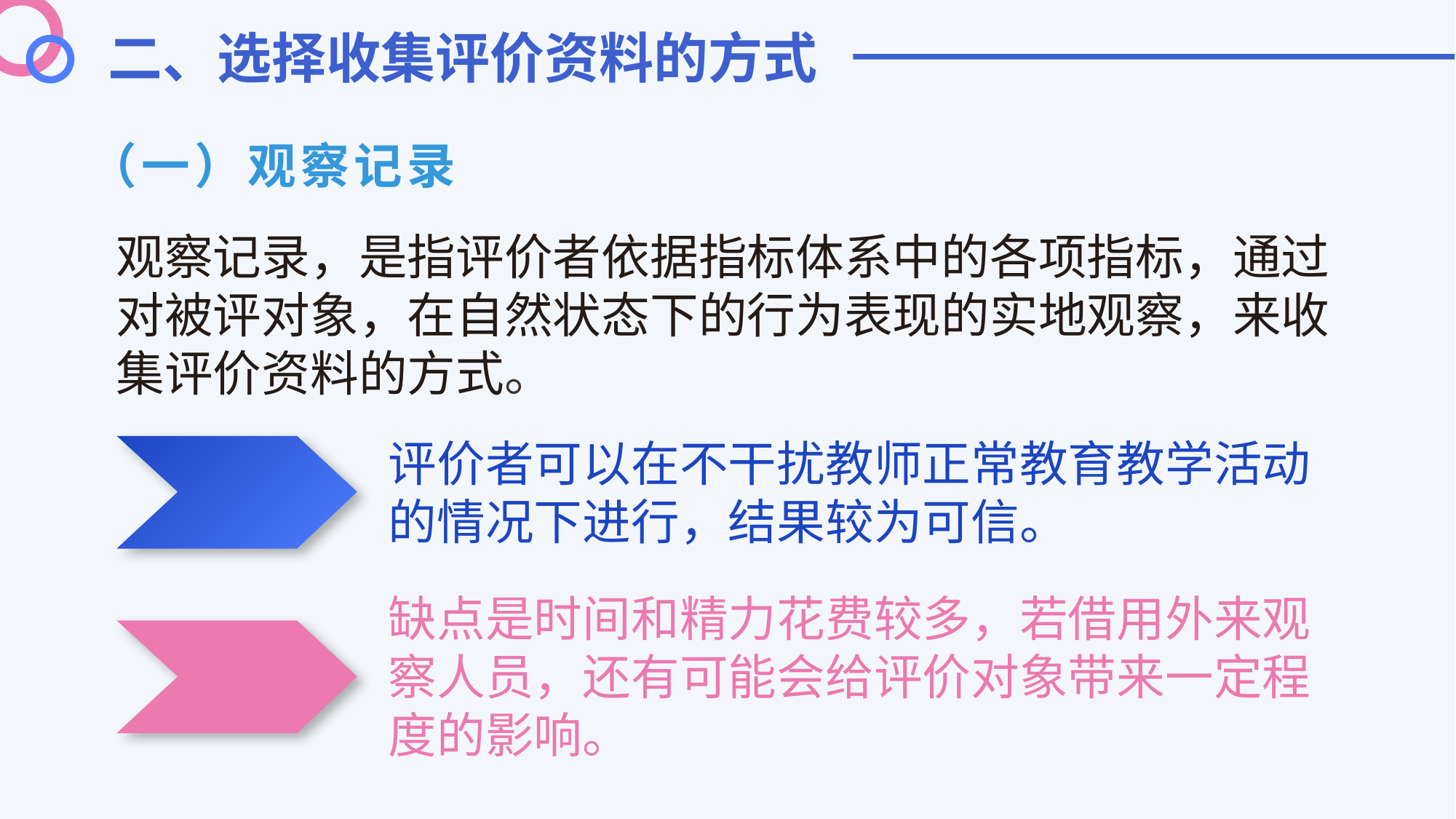

二、选择收集评价资料的方式

（一）观察记录
观察记录，是指评价者依据指标体系中的各项指标，通过对被评对象，在自然状态下的行为表现的实地观察，来收集评价资料的方式。
评价者可以在不干扰教师正常教育教学活动的情况下进行，结果较为可信。

缺点是时间和精力花费较多，若借用外来观察人员，还有可能会给评价对象带来一定程度的影响。